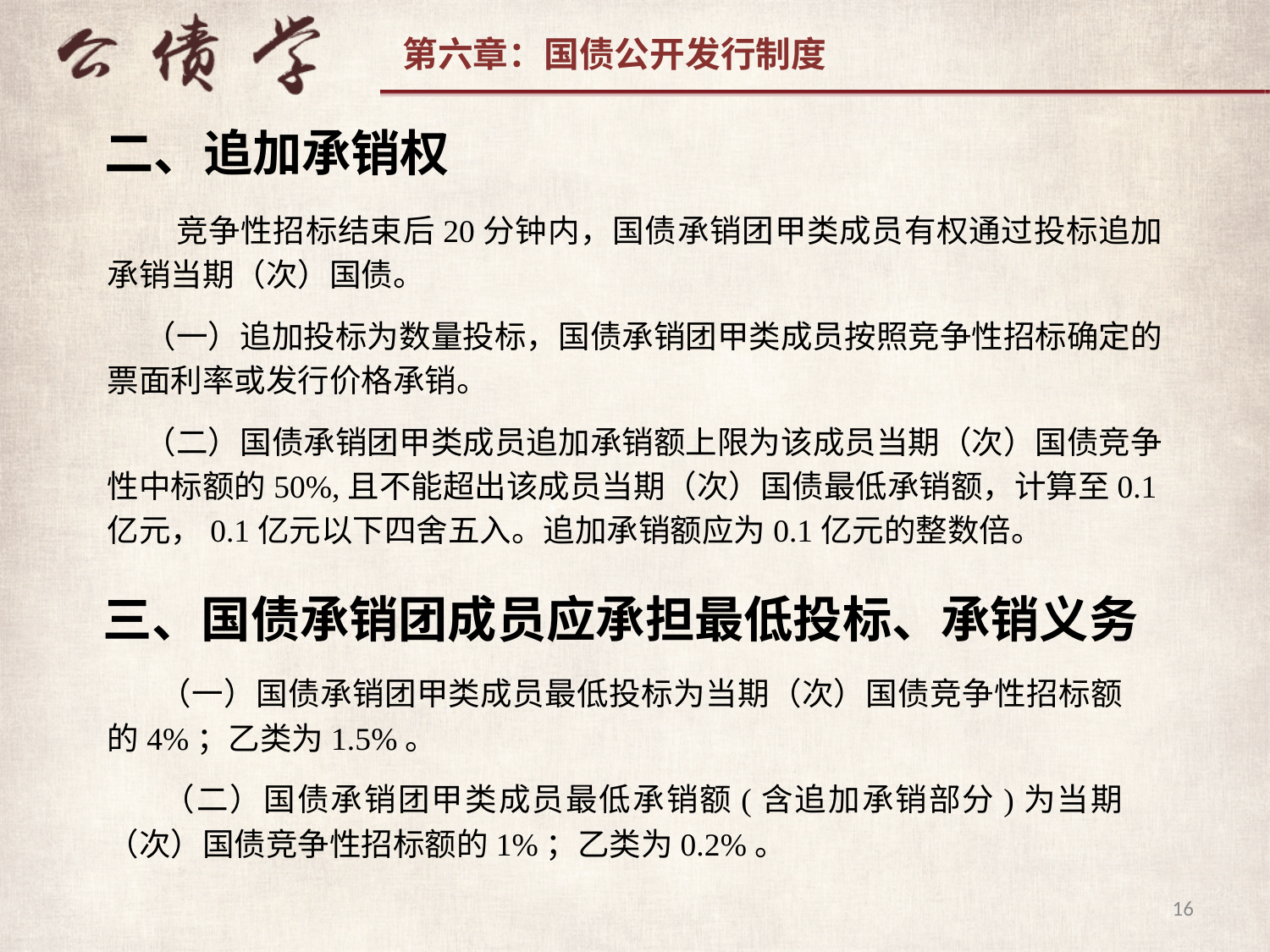

二、追加承销权
   竞争性招标结束后20分钟内，国债承销团甲类成员有权通过投标追加承销当期（次）国债。
（一）追加投标为数量投标，国债承销团甲类成员按照竞争性招标确定的票面利率或发行价格承销。
（二）国债承销团甲类成员追加承销额上限为该成员当期（次）国债竞争性中标额的50%,且不能超出该成员当期（次）国债最低承销额，计算至0.1亿元，0.1亿元以下四舍五入。追加承销额应为0.1亿元的整数倍。
三、国债承销团成员应承担最低投标、承销义务

 （一）国债承销团甲类成员最低投标为当期（次）国债竞争性招标额的4%；乙类为1.5%。
 （二）国债承销团甲类成员最低承销额(含追加承销部分)为当期（次）国债竞争性招标额的1%；乙类为0.2%。
16